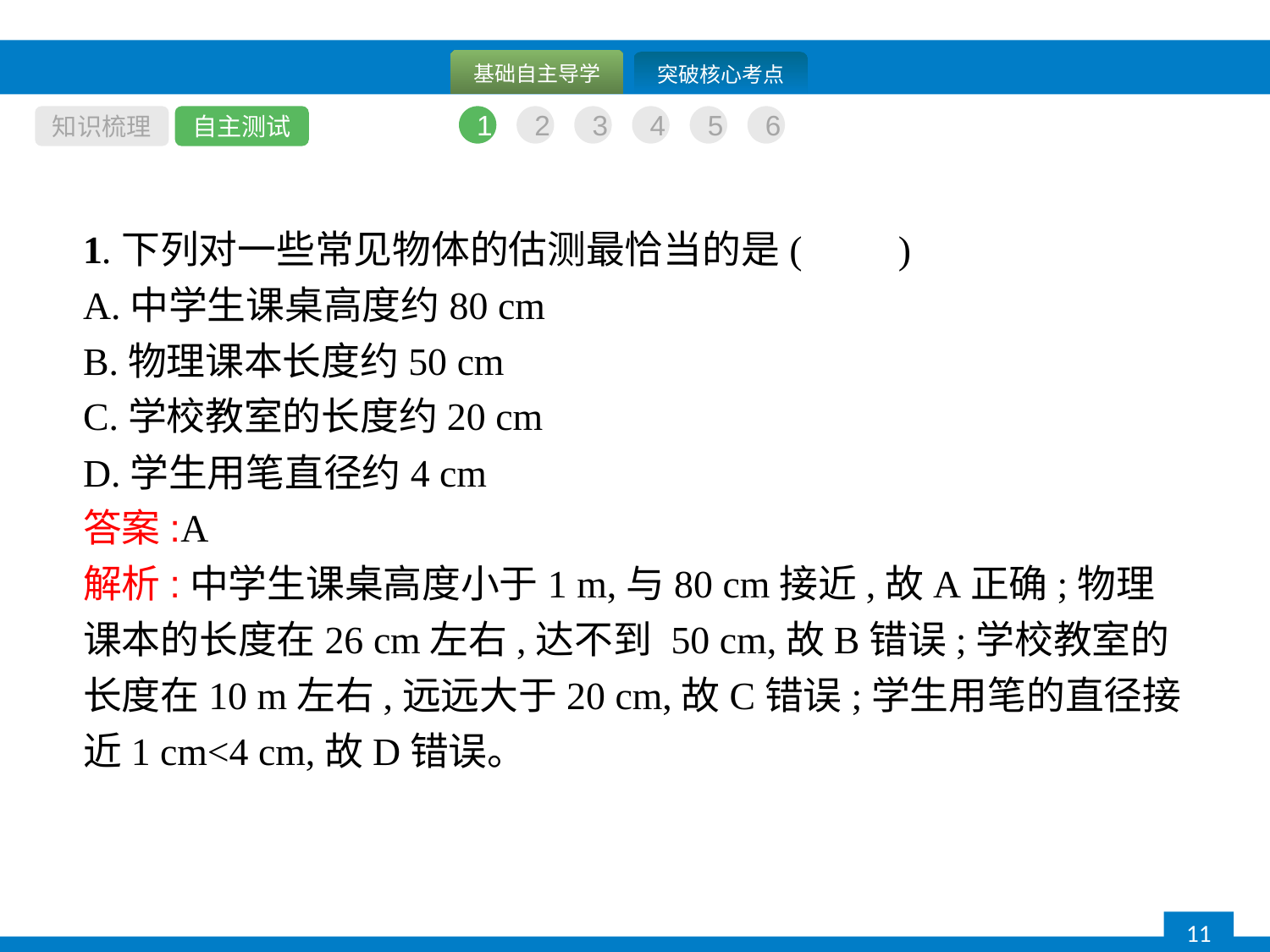

知识梳理
自主测试
1
2
3
4
5
6
1.下列对一些常见物体的估测最恰当的是(　　)
A.中学生课桌高度约80 cm
B.物理课本长度约50 cm
C.学校教室的长度约20 cm
D.学生用笔直径约4 cm
答案:A
解析:中学生课桌高度小于1 m,与80 cm接近,故A正确;物理课本的长度在26 cm左右,达不到 50 cm,故B错误;学校教室的长度在10 m左右,远远大于20 cm,故C错误;学生用笔的直径接近1 cm<4 cm,故D错误。